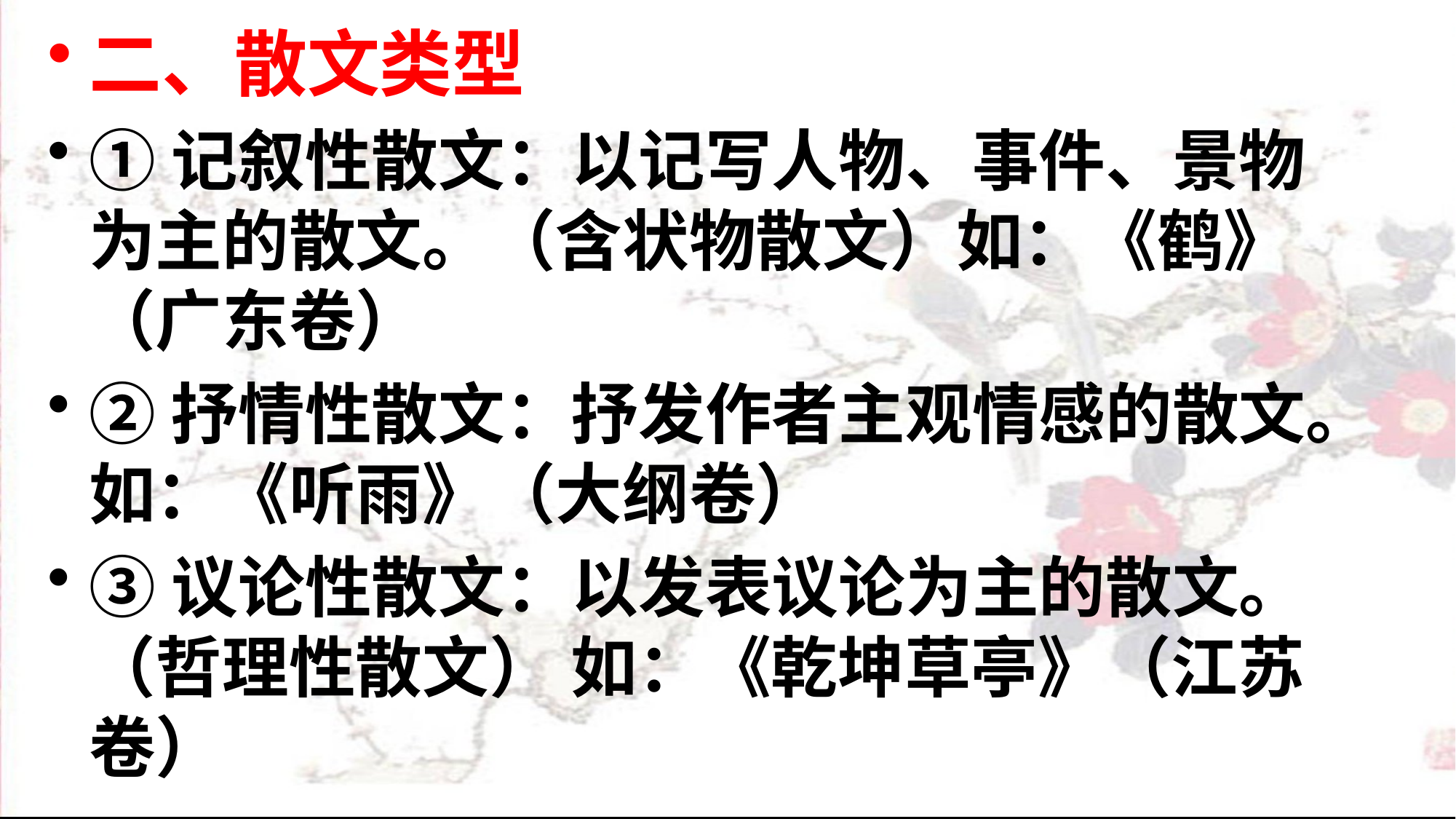

二、散文类型
①记叙性散文：以记写人物、事件、景物为主的散文。（含状物散文）如：《鹤》（广东卷）
②抒情性散文：抒发作者主观情感的散文。如：《听雨》（大纲卷）
③议论性散文：以发表议论为主的散文。（哲理性散文） 如：《乾坤草亭》（江苏卷）